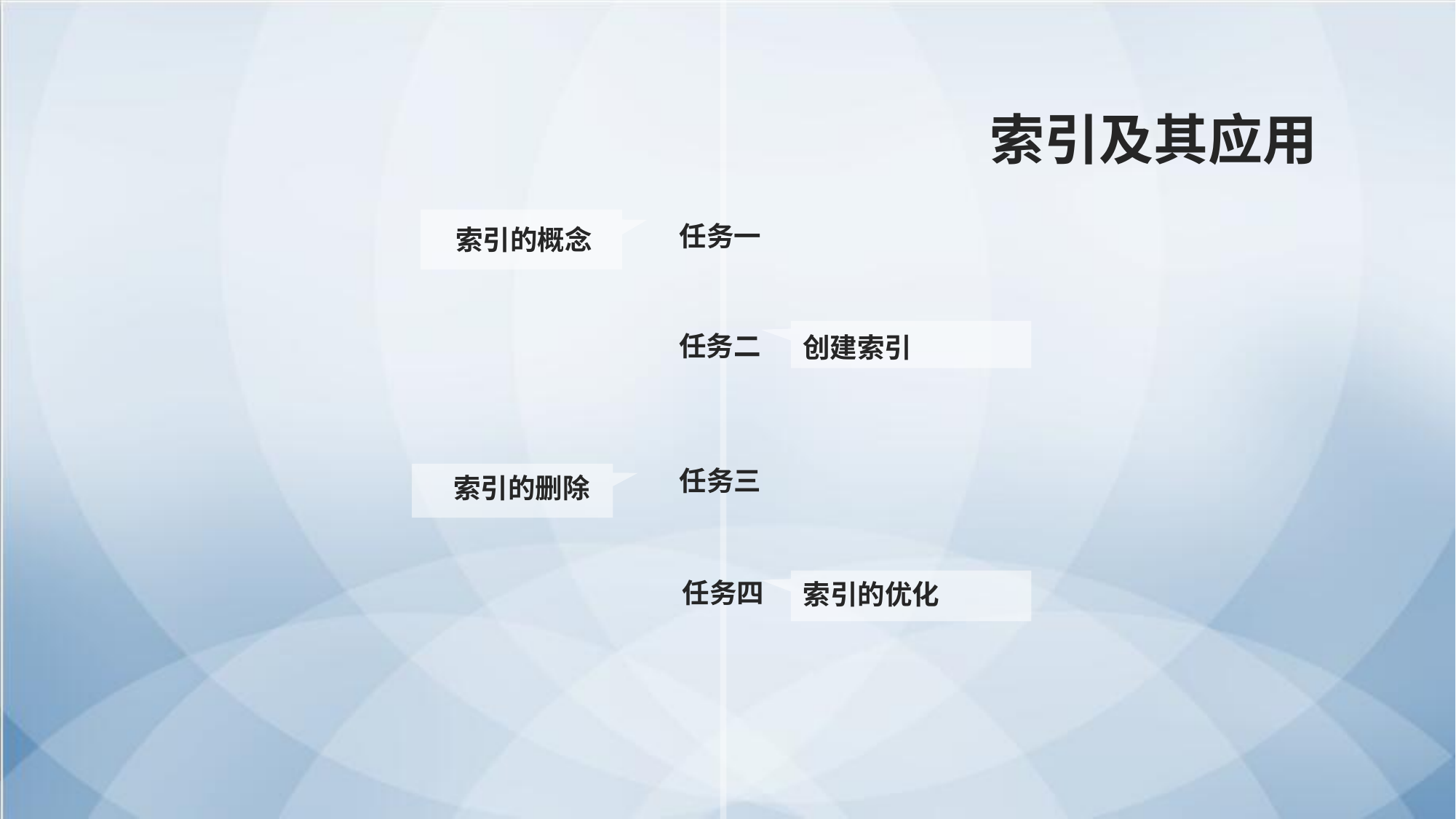

索引及其应用

索引的概念
任务一

创建索引
任务二
任务三

索引的删除
任务四

索引的优化